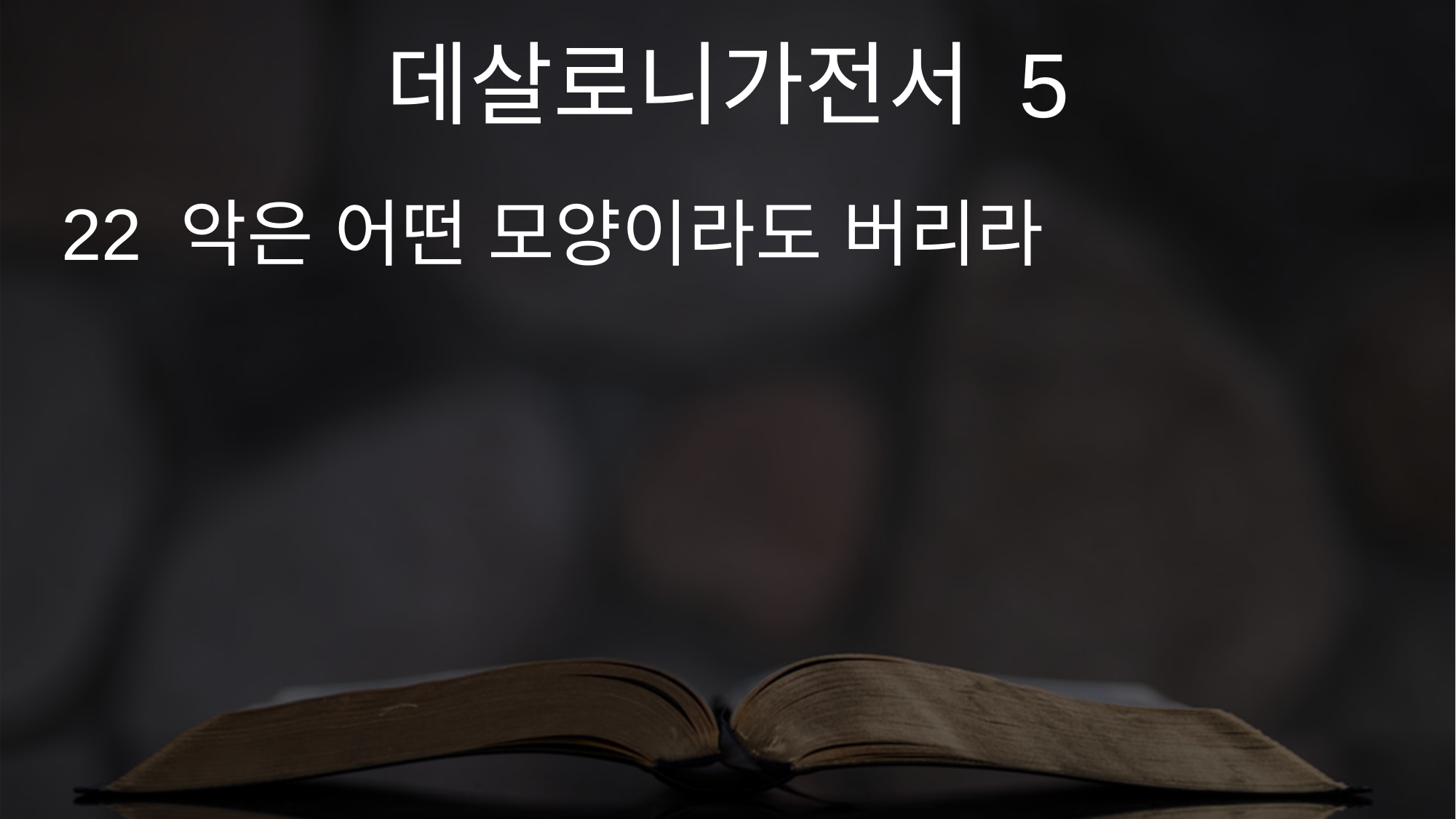

데살로니가전서 5
22 악은 어떤 모양이라도 버리라